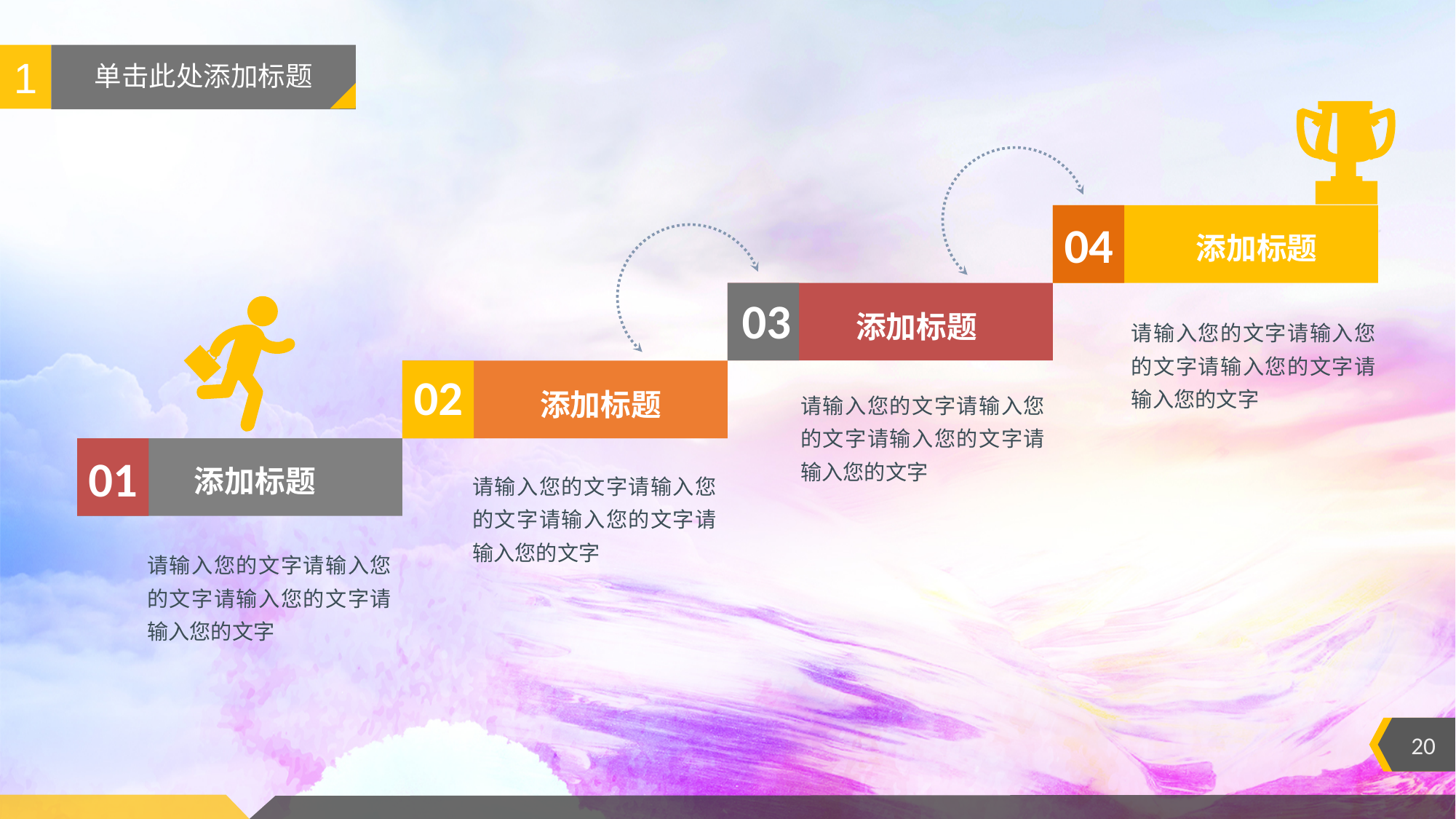

1
# 单击此处添加标题

04
添加标题

03
添加标题

请输入您的文字请输入您的文字请输入您的文字请输入您的文字

02
添加标题
请输入您的文字请输入您的文字请输入您的文字请输入您的文字

01
添加标题
请输入您的文字请输入您的文字请输入您的文字请输入您的文字
请输入您的文字请输入您的文字请输入您的文字请输入您的文字

20